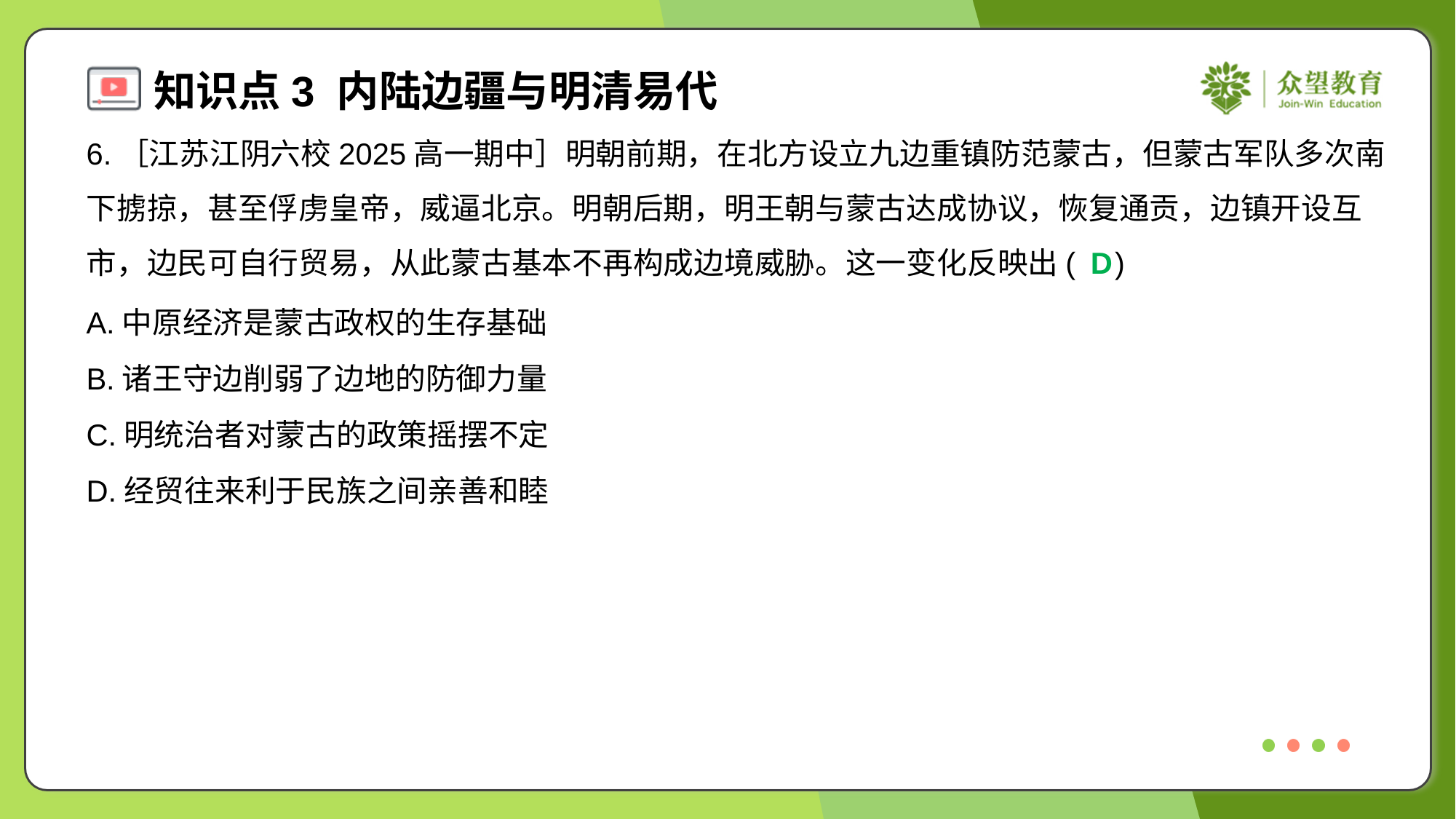

6.［江苏江阴六校2025高一期中］明朝前期，在北方设立九边重镇防范蒙古，但蒙古军队多次南
下掳掠，甚至俘虏皇帝，威逼北京。明朝后期，明王朝与蒙古达成协议，恢复通贡，边镇开设互
市，边民可自行贸易，从此蒙古基本不再构成边境威胁。这一变化反映出(     )
D
A.中原经济是蒙古政权的生存基础
B.诸王守边削弱了边地的防御力量
C.明统治者对蒙古的政策摇摆不定
D.经贸往来利于民族之间亲善和睦